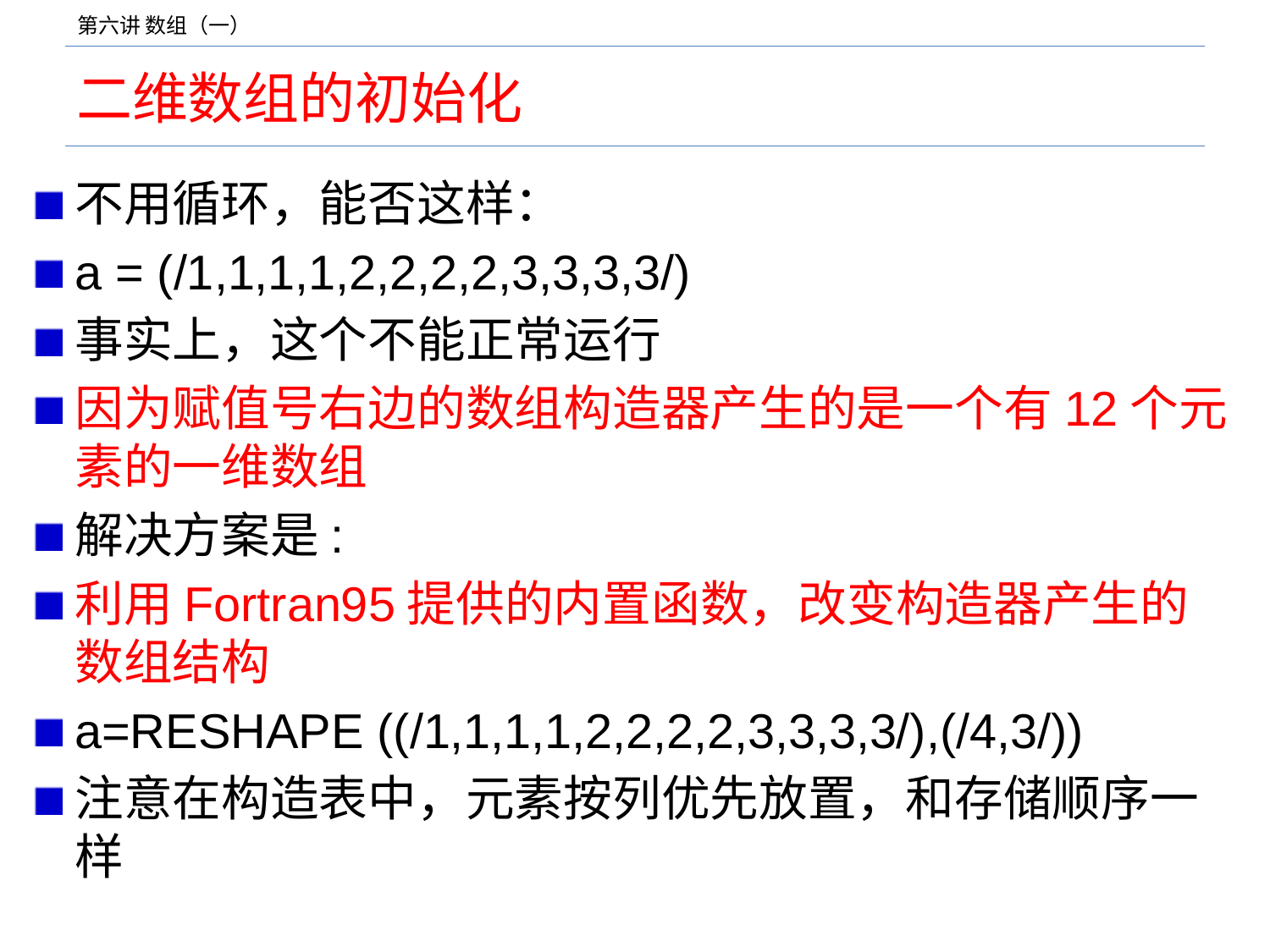

# 二维数组的初始化
不用循环，能否这样：
a = (/1,1,1,1,2,2,2,2,3,3,3,3/)
事实上，这个不能正常运行
因为赋值号右边的数组构造器产生的是一个有12个元素的一维数组
解决方案是:
利用Fortran95提供的内置函数，改变构造器产生的数组结构
a=RESHAPE ((/1,1,1,1,2,2,2,2,3,3,3,3/),(/4,3/))
注意在构造表中，元素按列优先放置，和存储顺序一样